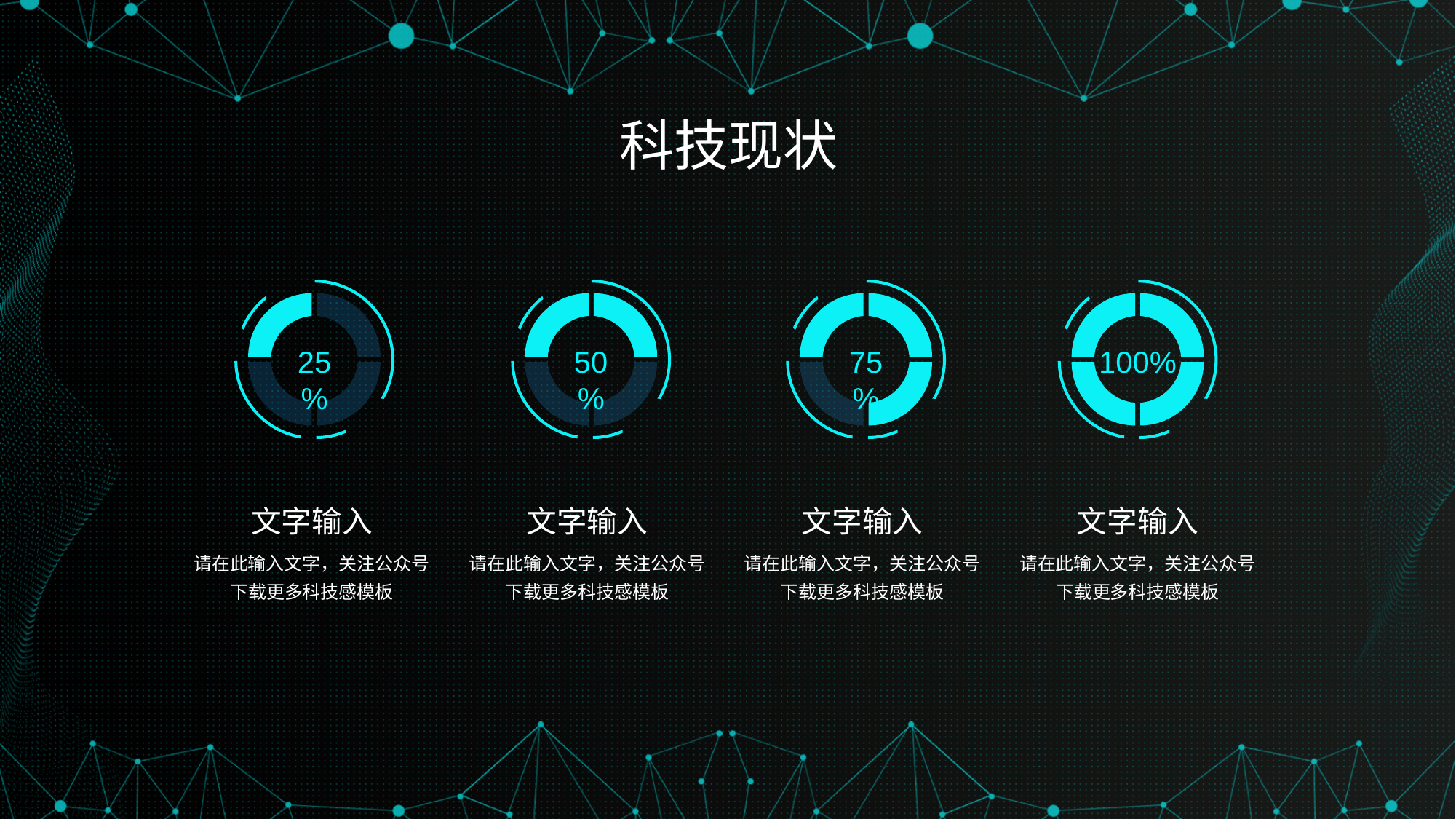

科技现状

25%

50%

75%

100%
文字输入
请在此输入文字，关注公众号下载更多科技感模板
文字输入
请在此输入文字，关注公众号下载更多科技感模板
文字输入
请在此输入文字，关注公众号下载更多科技感模板
文字输入
请在此输入文字，关注公众号下载更多科技感模板